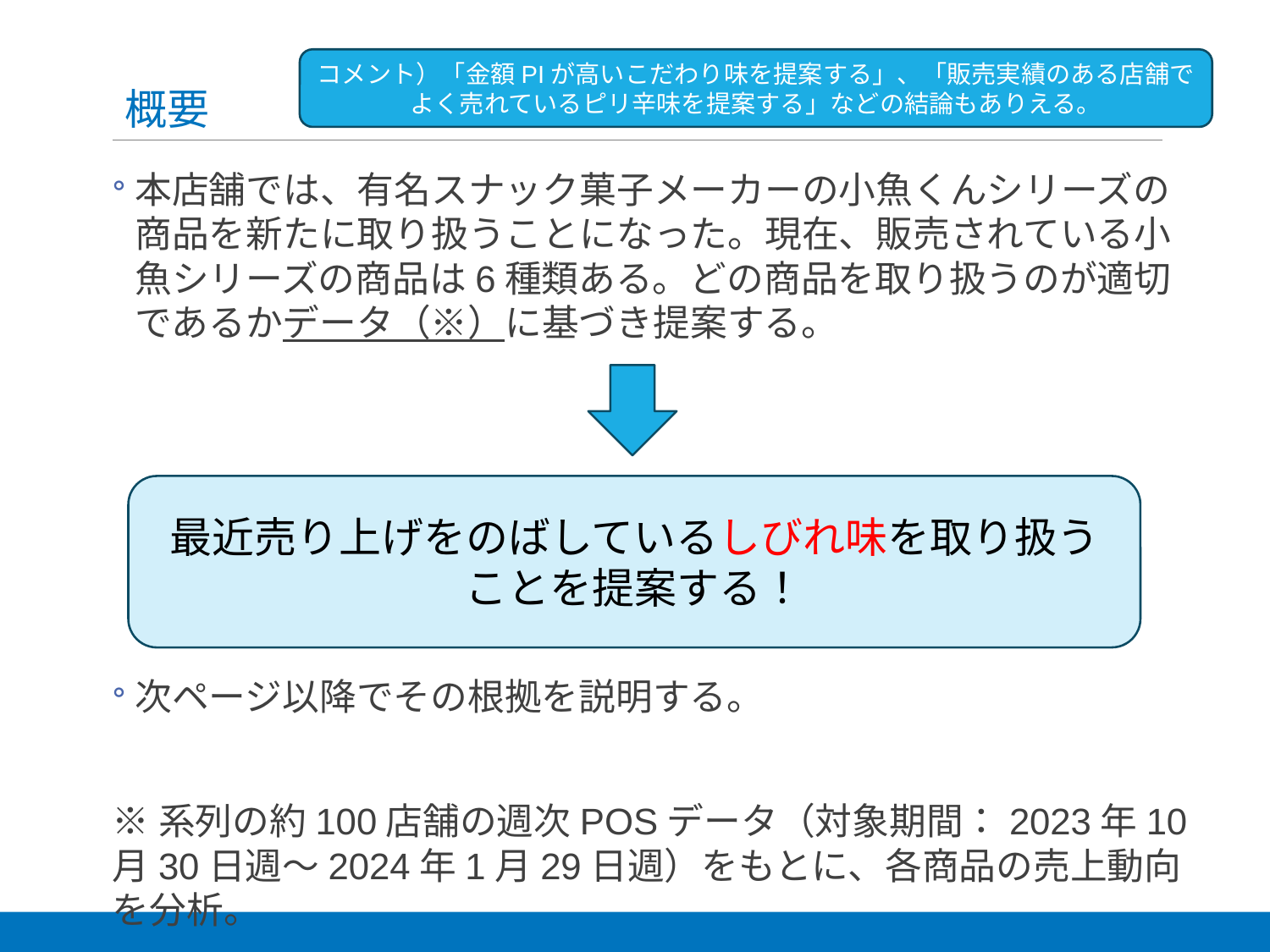

# 概要
コメント）「金額PIが高いこだわり味を提案する」、「販売実績のある店舗でよく売れているピリ辛味を提案する」などの結論もありえる。
本店舗では、有名スナック菓子メーカーの小魚くんシリーズの商品を新たに取り扱うことになった。現在、販売されている小魚シリーズの商品は6種類ある。どの商品を取り扱うのが適切であるかデータ（※）に基づき提案する。

次ページ以降でその根拠を説明する。

※系列の約100店舗の週次POSデータ（対象期間：2023年10月30日週～2024年1月29日週）をもとに、各商品の売上動向を分析。

最近売り上げをのばしているしびれ味を取り扱うことを提案する！